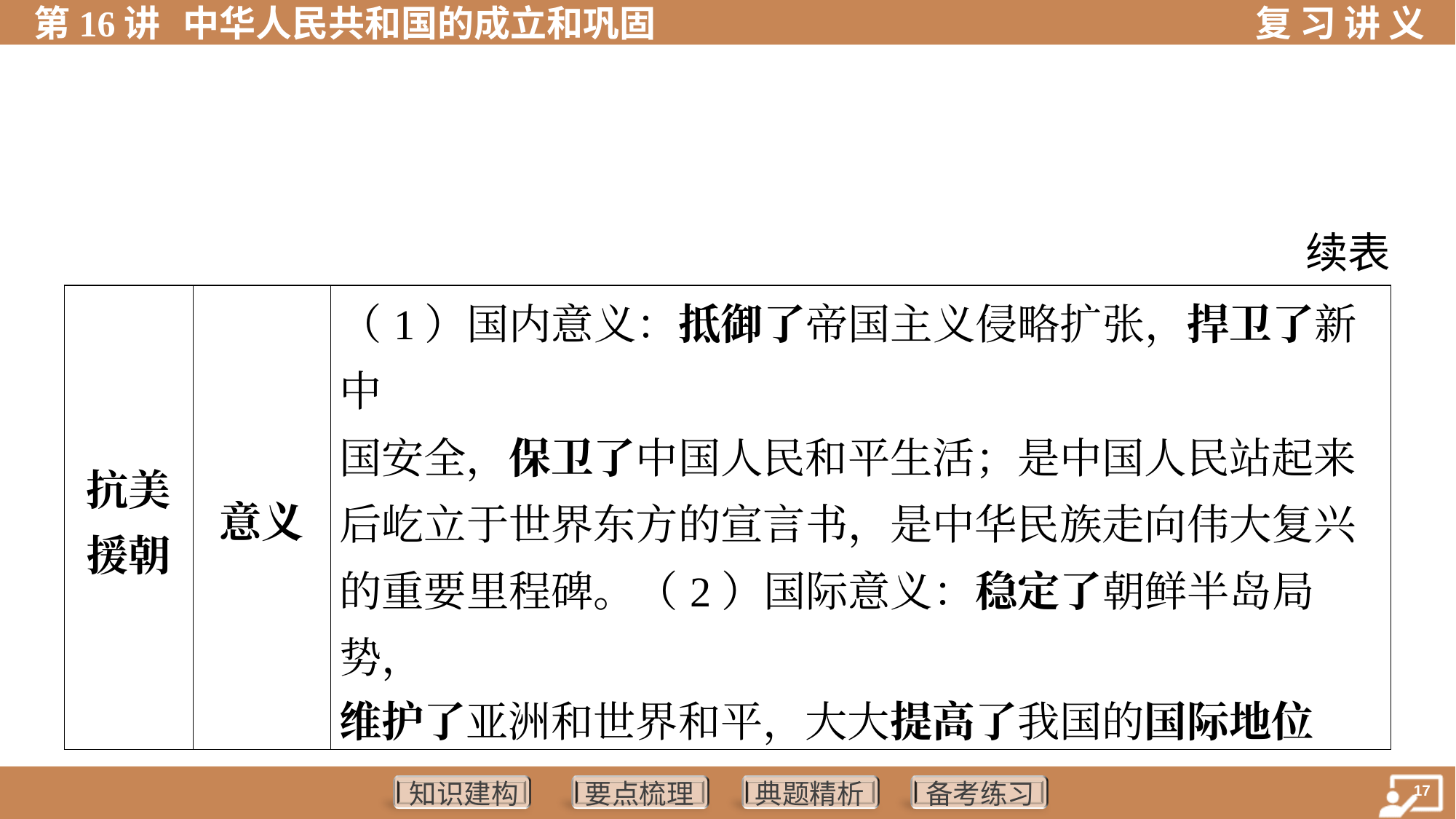

续表
| 抗美 援朝 | 意义 | （1）国内意义：抵御了帝国主义侵略扩张，捍卫了新中 国安全，保卫了中国人民和平生活；是中国人民站起来 后屹立于世界东方的宣言书，是中华民族走向伟大复兴 的重要里程碑。（2）国际意义：稳定了朝鲜半岛局势， 维护了亚洲和世界和平，大大提高了我国的国际地位 |  |  |
| --- | --- | --- | --- | --- |